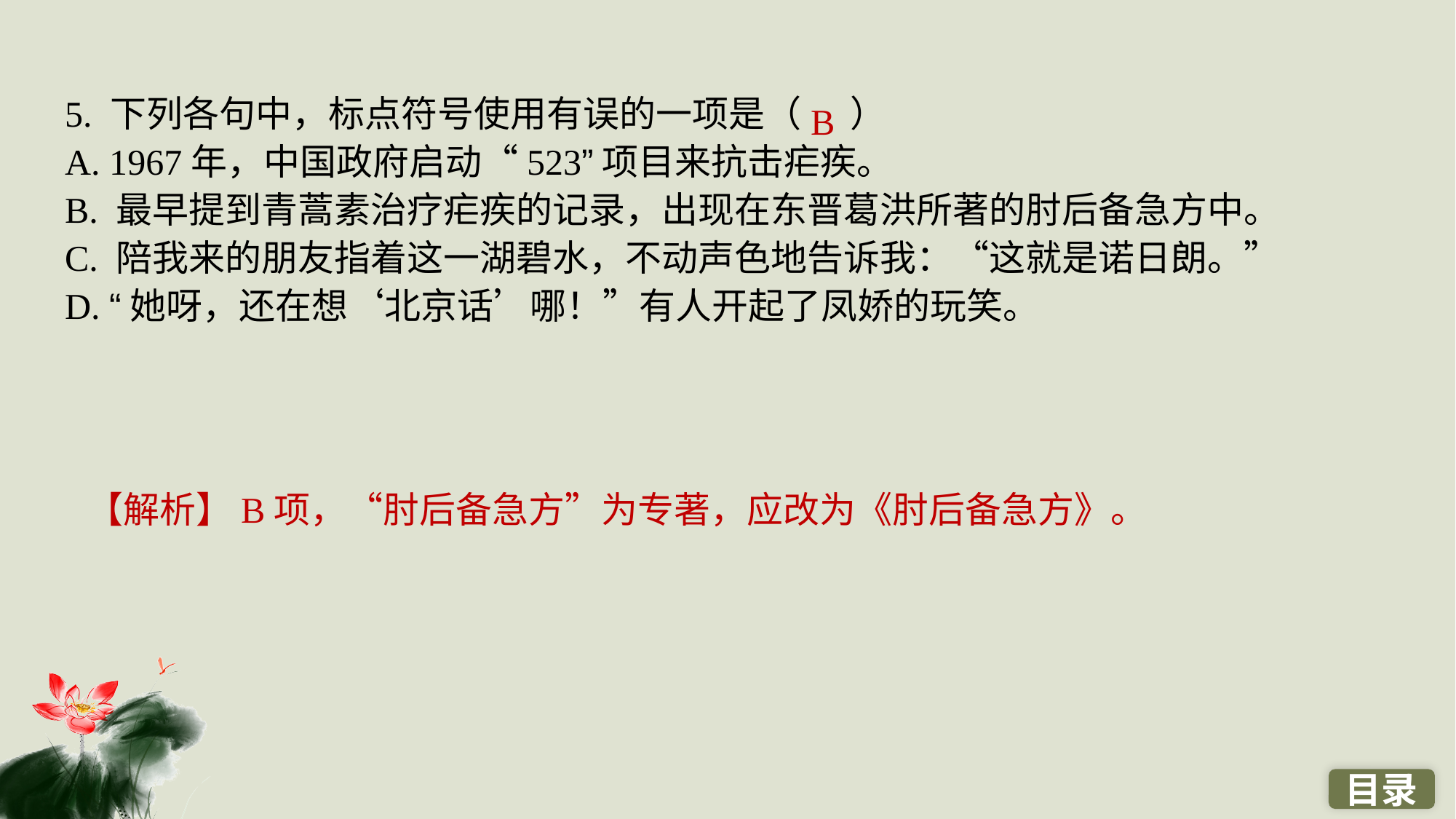

5. 下列各句中，标点符号使用有误的一项是（      ）
A. 1967年，中国政府启动“523”项目来抗击疟疾。
B. 最早提到青蒿素治疗疟疾的记录，出现在东晋葛洪所著的肘后备急方中。
C. 陪我来的朋友指着这一湖碧水，不动声色地告诉我：“这就是诺日朗。”
D. “她呀，还在想‘北京话’哪！”有人开起了凤娇的玩笑。
B
【解析】B项，“肘后备急方”为专著，应改为《肘后备急方》。